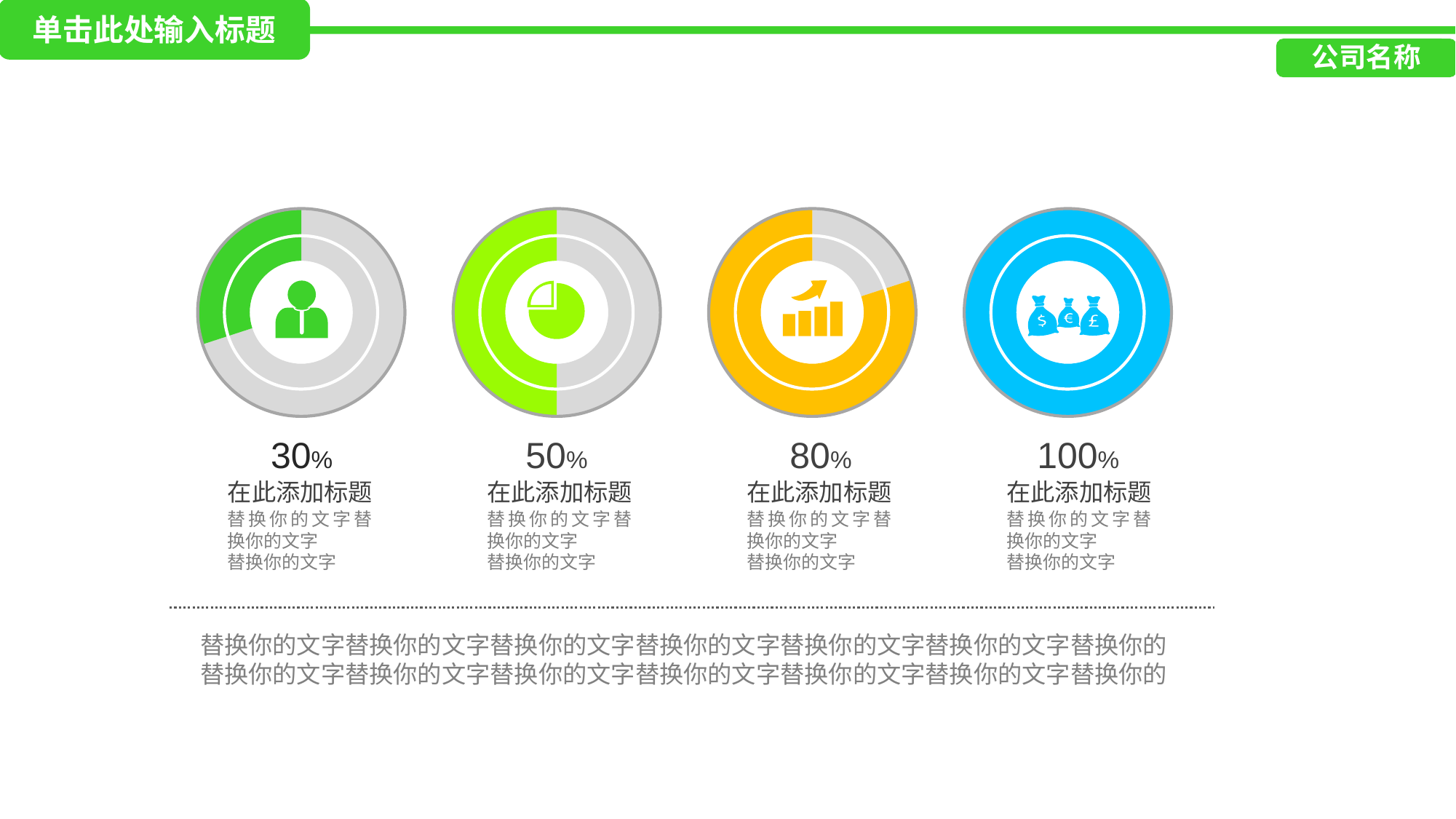

单击此处输入标题
延迟符

公司名称

### Chart

| Category | 列1 |
|---|---|
| 第一季度 | 70.0 |
| 第二季度 | 30.0 |

### Chart

| Category | 列1 |
|---|---|
| 第一季度 | 50.0 |
| 第二季度 | 50.0 |

### Chart

| Category | 列1 |
|---|---|
| 第一季度 | 20.0 |
| 第二季度 | 80.0 |

### Chart

| Category | 列1 |
|---|---|
| 第一季度 | 0.0 |
| 第二季度 | 100.0 |

30%
50%
80%
100%
在此添加标题
替换你的文字替换你的文字
替换你的文字

在此添加标题
替换你的文字替换你的文字
替换你的文字

在此添加标题
替换你的文字替换你的文字
替换你的文字

在此添加标题
替换你的文字替换你的文字
替换你的文字

替换你的文字替换你的文字替换你的文字替换你的文字替换你的文字替换你的文字替换你的
替换你的文字替换你的文字替换你的文字替换你的文字替换你的文字替换你的文字替换你的